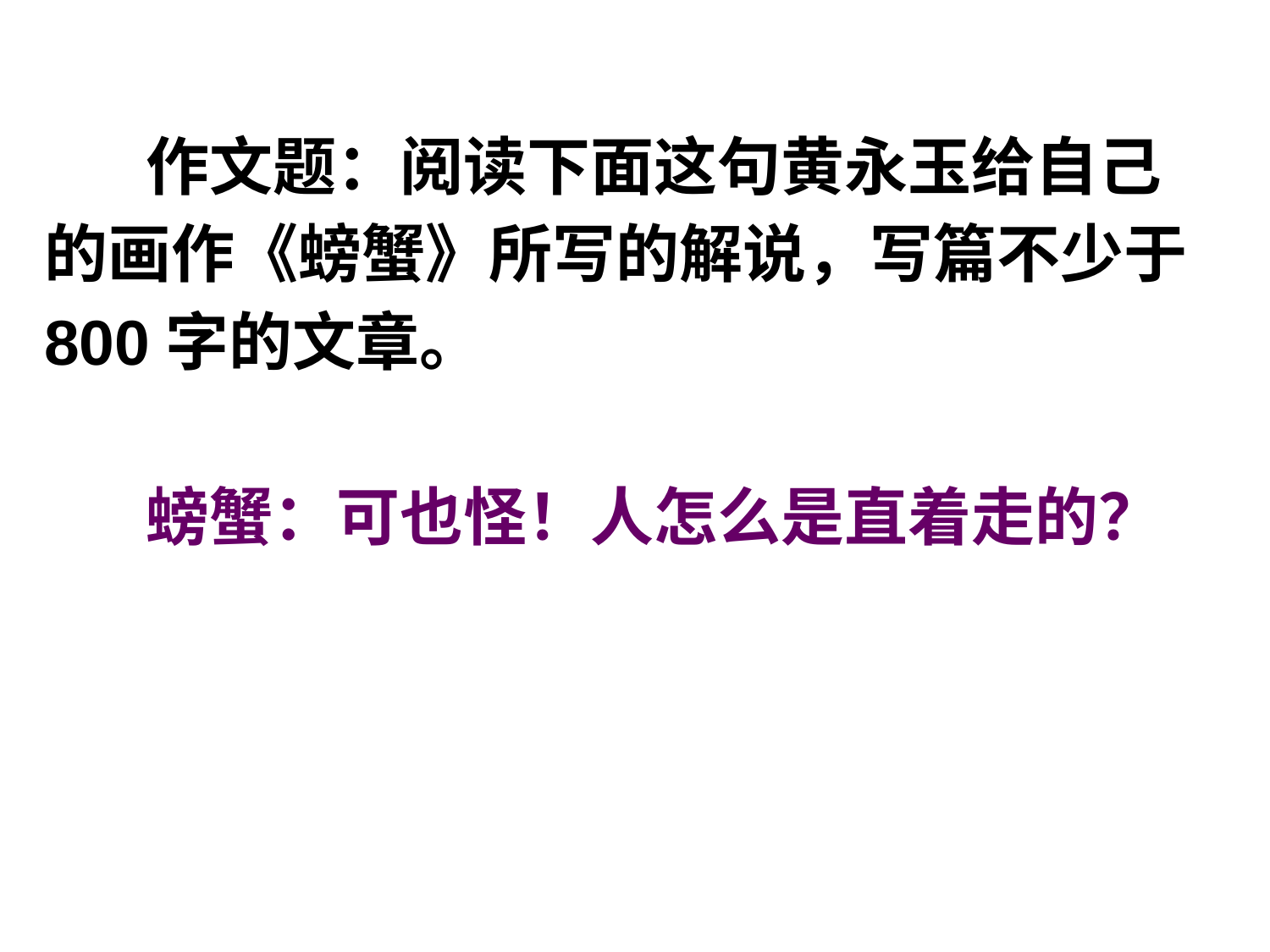

作文题：阅读下面这句黄永玉给自己的画作《螃蟹》所写的解说，写篇不少于800字的文章。

      螃蟹：可也怪！人怎么是直着走的？